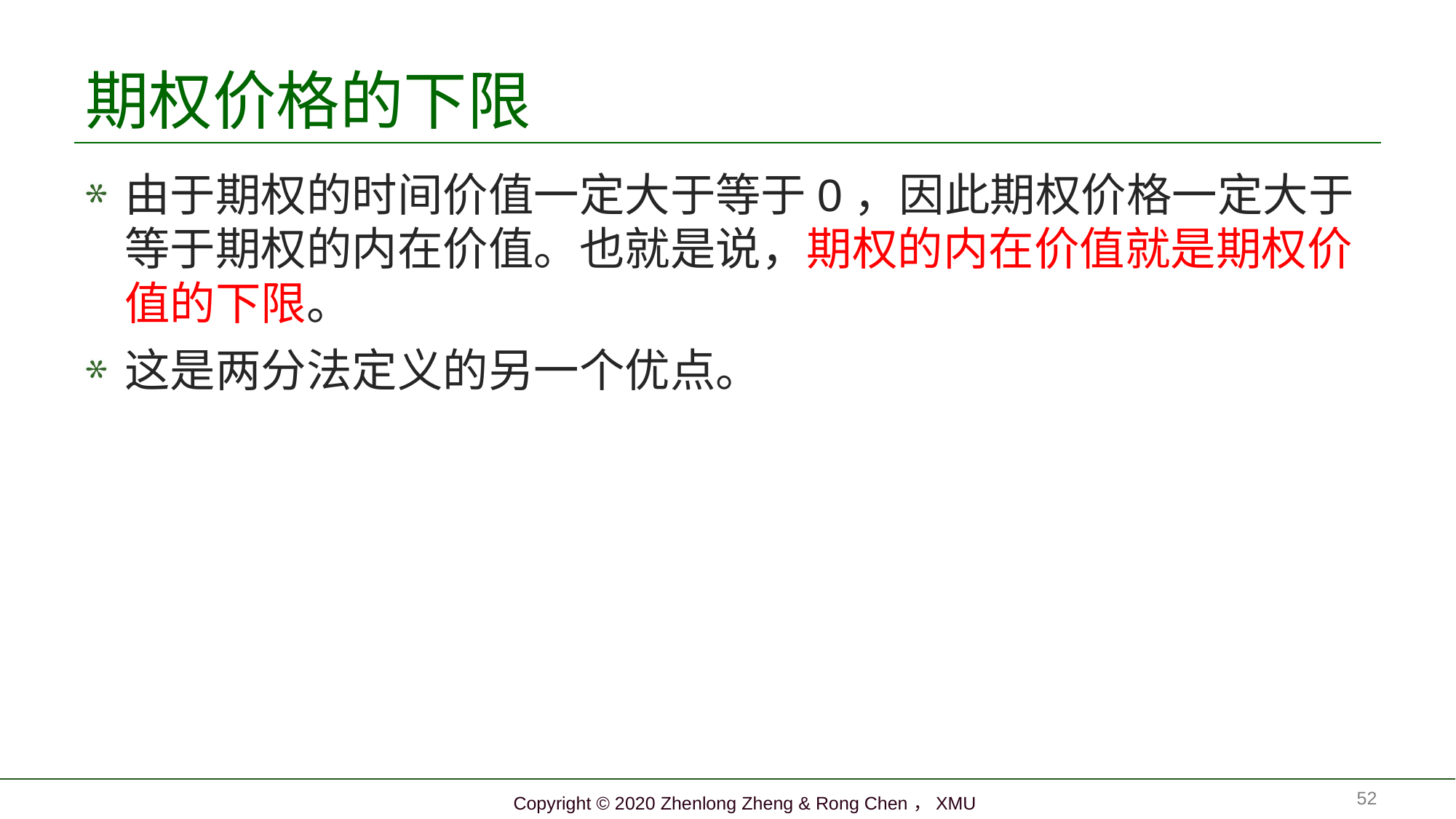

# 期权价格的下限
由于期权的时间价值一定大于等于0，因此期权价格一定大于等于期权的内在价值。也就是说，期权的内在价值就是期权价值的下限。
这是两分法定义的另一个优点。
52